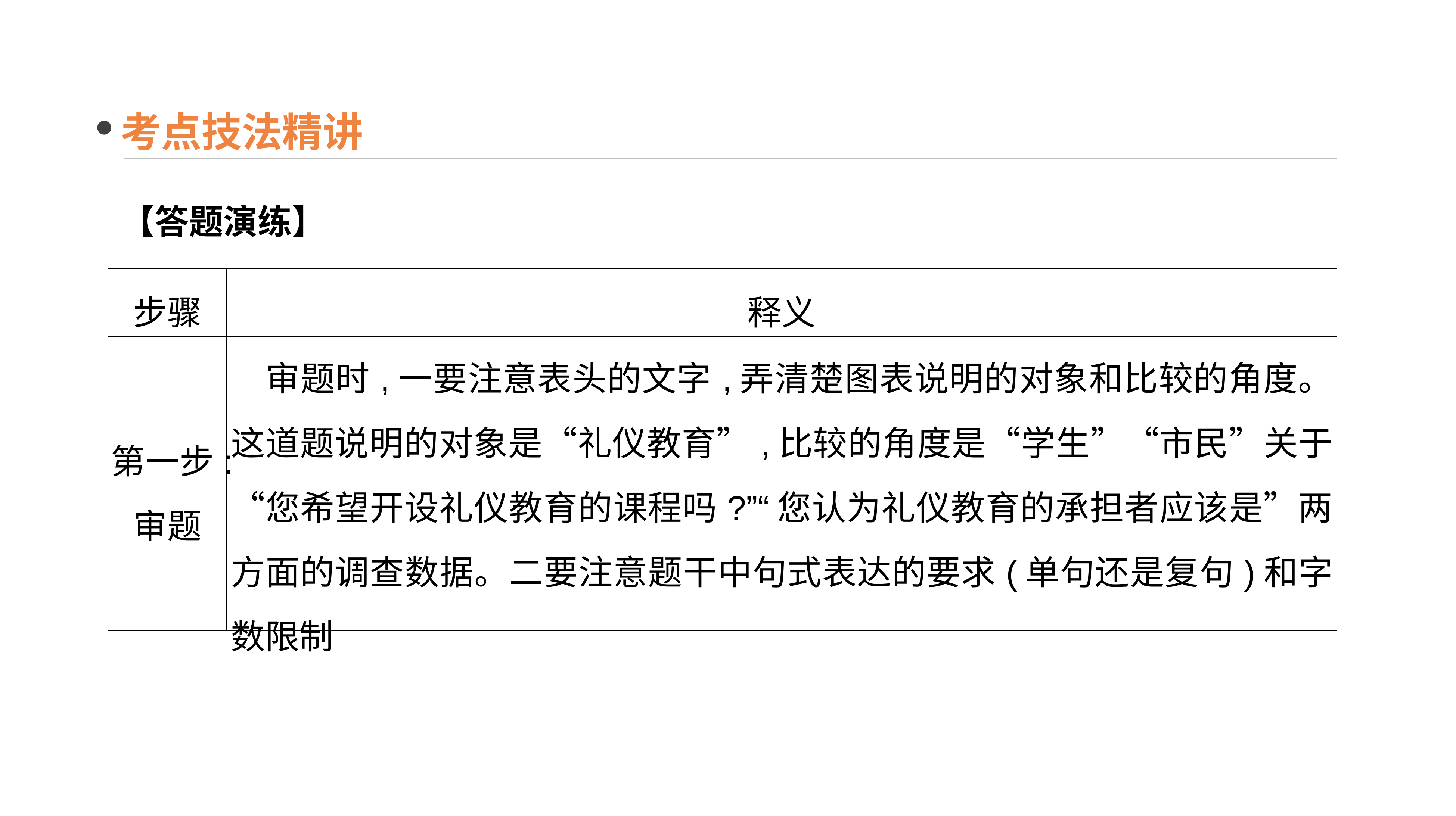

考点技法精讲

【答题演练】
| 步骤 | 释义 |
| --- | --- |
| 第一步: 审题 | 审题时,一要注意表头的文字,弄清楚图表说明的对象和比较的角度。这道题说明的对象是“礼仪教育”,比较的角度是“学生”“市民”关于“您希望开设礼仪教育的课程吗?”“您认为礼仪教育的承担者应该是”两方面的调查数据。二要注意题干中句式表达的要求(单句还是复句)和字数限制 |